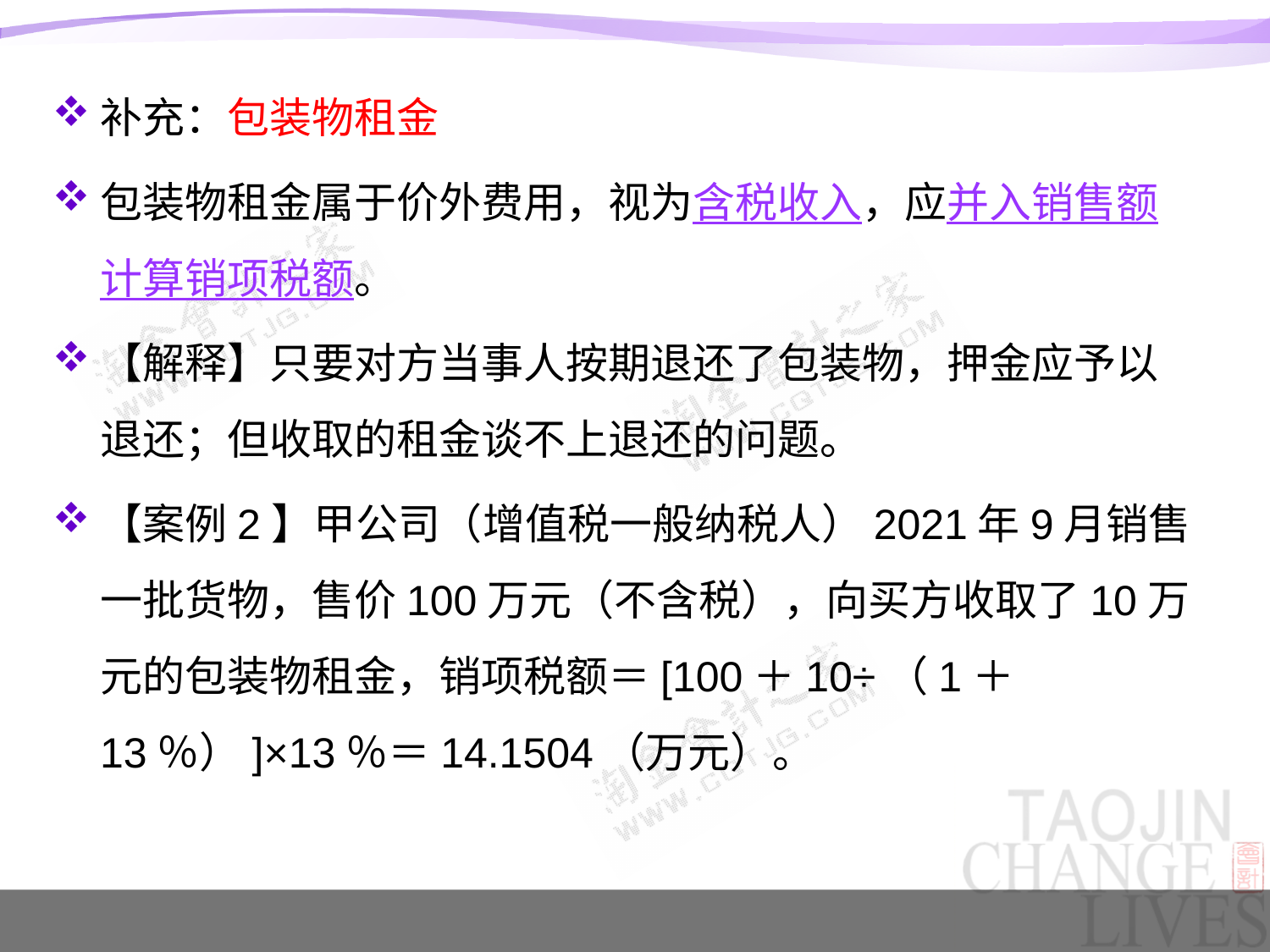

补充：包装物租金
包装物租金属于价外费用，视为含税收入，应并入销售额计算销项税额。
【解释】只要对方当事人按期退还了包装物，押金应予以退还；但收取的租金谈不上退还的问题。
【案例2】甲公司（增值税一般纳税人）2021年9月销售一批货物，售价100万元（不含税），向买方收取了10万元的包装物租金，销项税额＝[100＋10÷（1＋13％）]×13％＝14.1504（万元）。
#